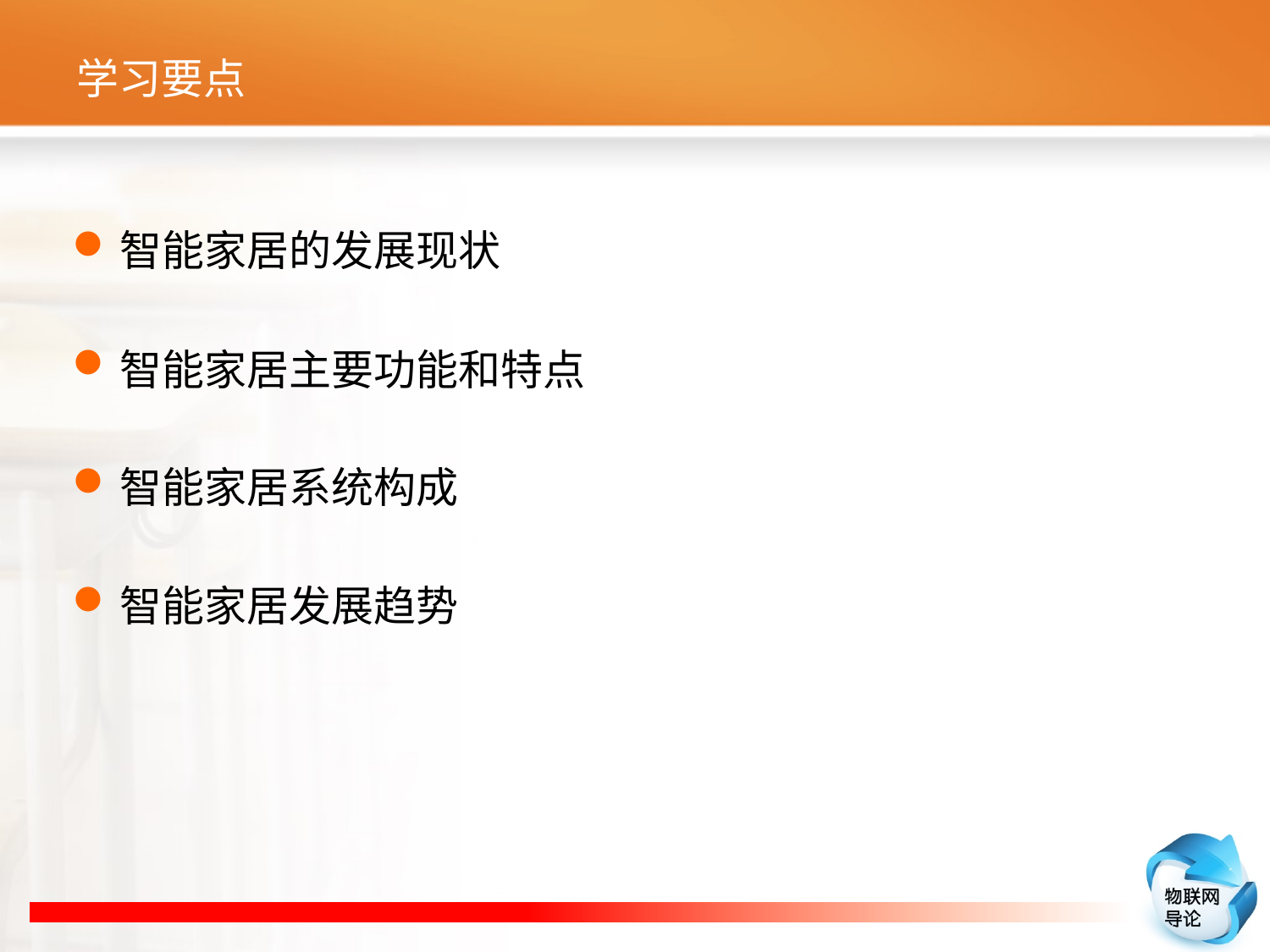

# 学习要点

智能家居的发展现状

智能家居主要功能和特点

智能家居系统构成

智能家居发展趋势